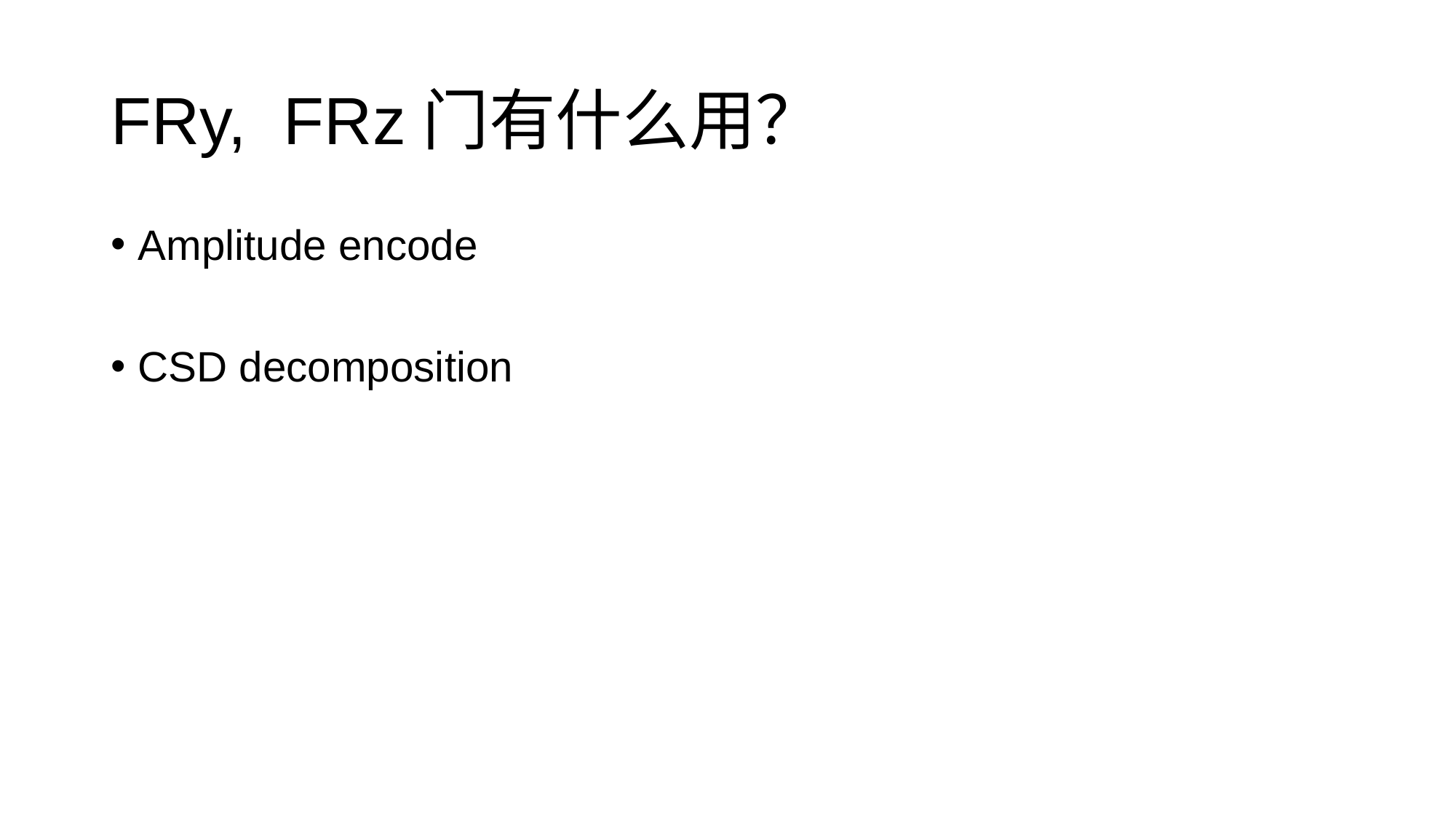

# FRy,  FRz门有什么用？
Amplitude encode

CSD decomposition